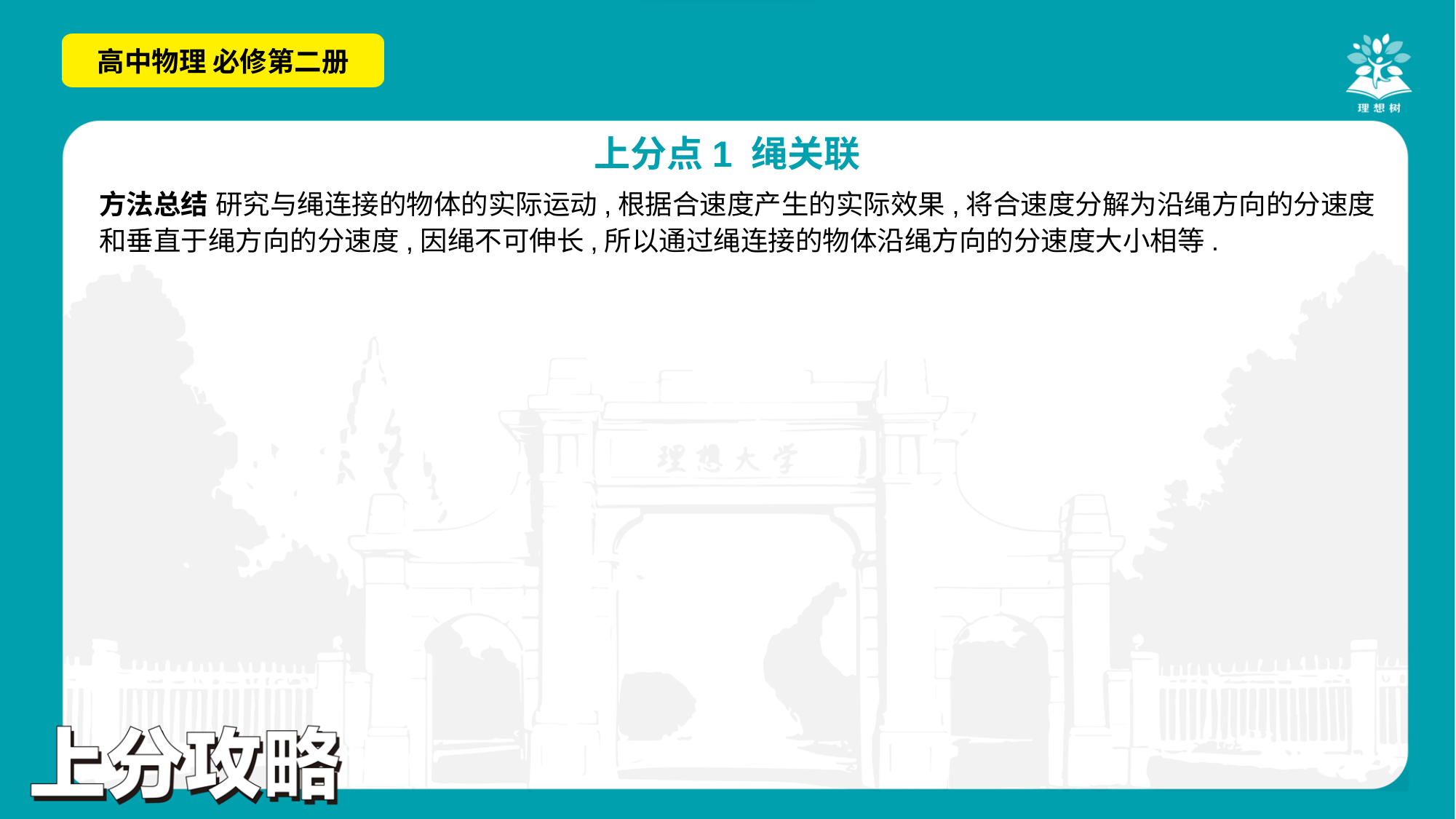

方法总结 研究与绳连接的物体的实际运动,根据合速度产生的实际效果,将合速度分解为沿绳方向的分速度
和垂直于绳方向的分速度,因绳不可伸长,所以通过绳连接的物体沿绳方向的分速度大小相等.